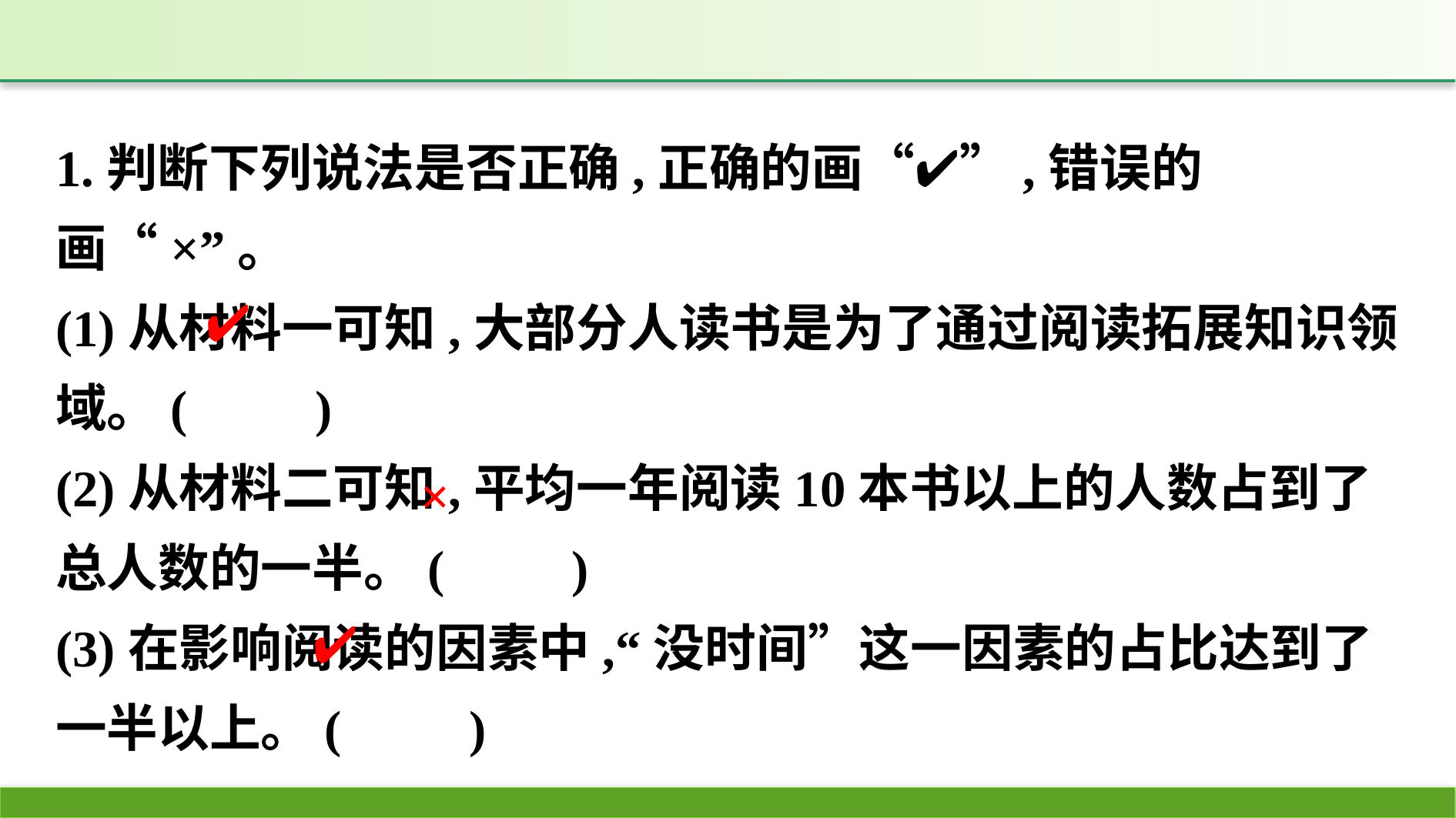

1.判断下列说法是否正确,正确的画“✔”,错误的画“×”。
(1)从材料一可知,大部分人读书是为了通过阅读拓展知识领域。(　　)
(2)从材料二可知,平均一年阅读10本书以上的人数占到了总人数的一半。(　　)
(3)在影响阅读的因素中,“没时间”这一因素的占比达到了一半以上。(　　)
✔
×
✔